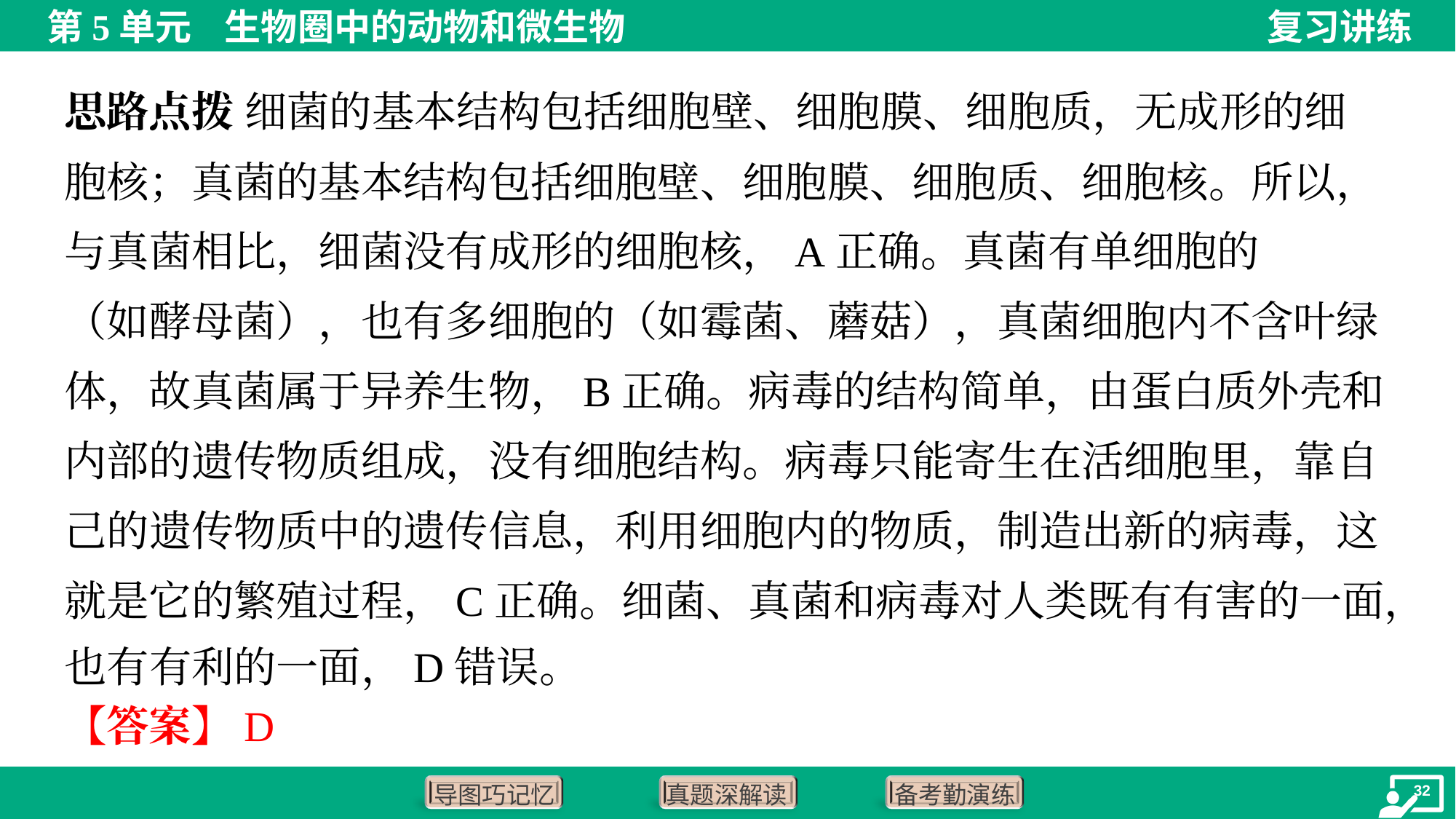

思路点拨 细菌的基本结构包括细胞壁、细胞膜、细胞质，无成形的细
胞核；真菌的基本结构包括细胞壁、细胞膜、细胞质、细胞核。所以，
与真菌相比，细菌没有成形的细胞核，A正确。真菌有单细胞的
（如酵母菌），也有多细胞的（如霉菌、蘑菇），真菌细胞内不含叶绿
体，故真菌属于异养生物，B正确。病毒的结构简单，由蛋白质外壳和
内部的遗传物质组成，没有细胞结构。病毒只能寄生在活细胞里，靠自
己的遗传物质中的遗传信息，利用细胞内的物质，制造出新的病毒，这
就是它的繁殖过程，C正确。细菌、真菌和病毒对人类既有有害的一面，
也有有利的一面，D错误。
【答案】D